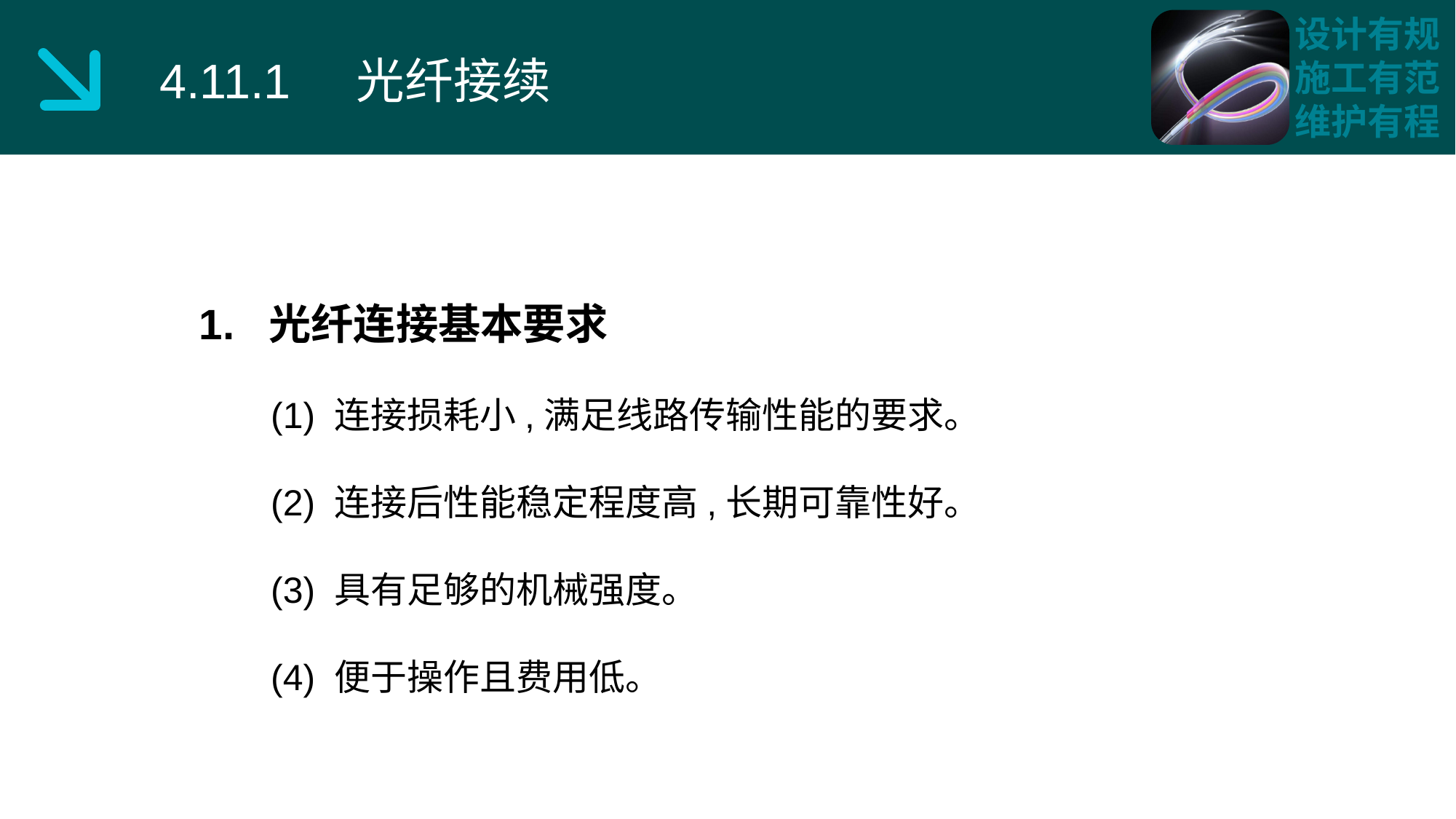

4.11.1    光纤接续

1.  光纤连接基本要求

       (1) 连接损耗小,满足线路传输性能的要求。

       (2) 连接后性能稳定程度高,长期可靠性好。

       (3) 具有足够的机械强度。

       (4) 便于操作且费用低。